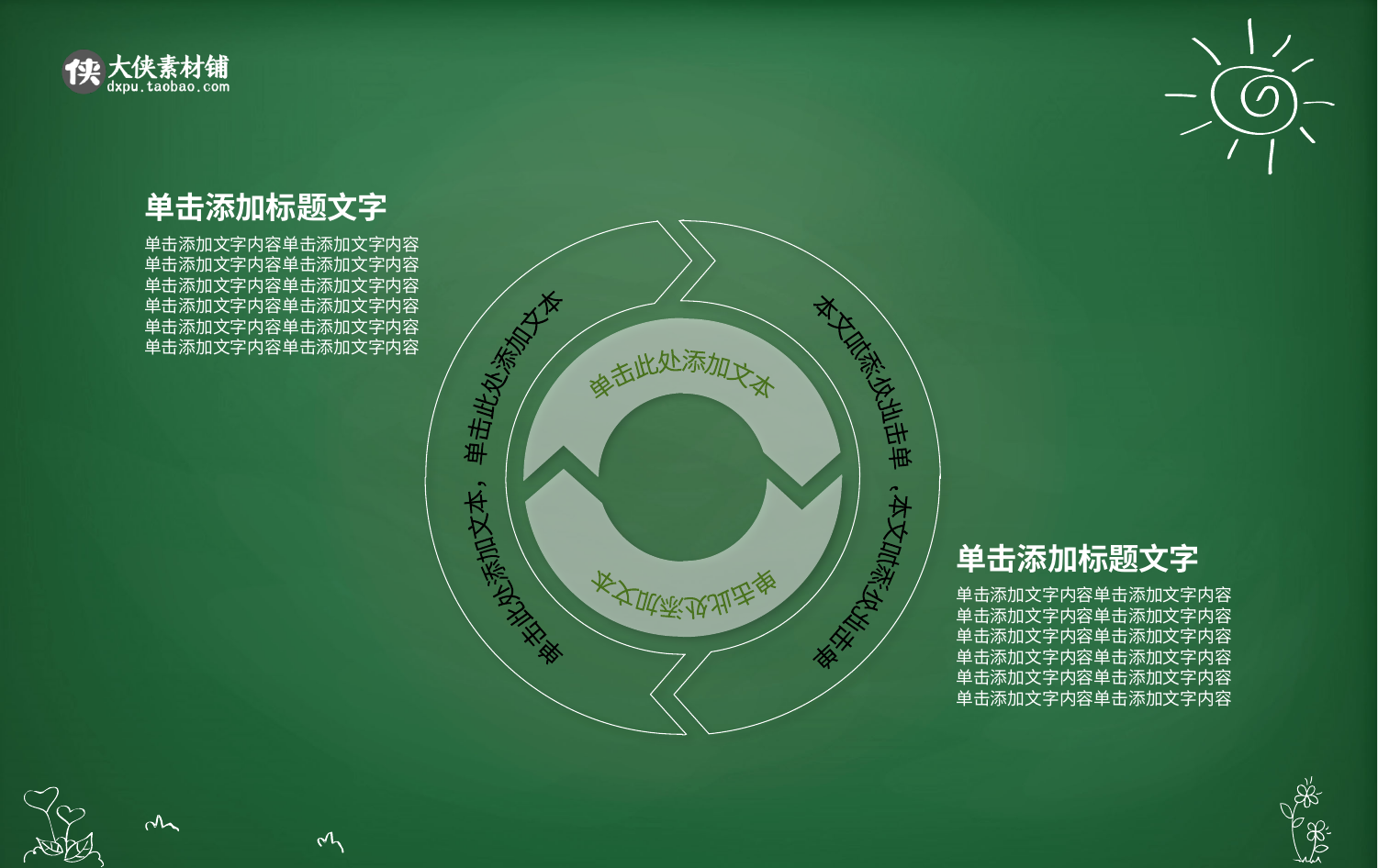

单击添加标题文字
单击添加文字内容单击添加文字内容单击添加文字内容单击添加文字内容单击添加文字内容单击添加文字内容单击添加文字内容单击添加文字内容单击添加文字内容单击添加文字内容单击添加文字内容单击添加文字内容

单击此处添加文本，单击此处添加文本

单击此处添加文本，单击此处添加文本

单击此处添加文本
单击此处添加文本

单击添加标题文字
单击添加文字内容单击添加文字内容单击添加文字内容单击添加文字内容单击添加文字内容单击添加文字内容单击添加文字内容单击添加文字内容单击添加文字内容单击添加文字内容单击添加文字内容单击添加文字内容